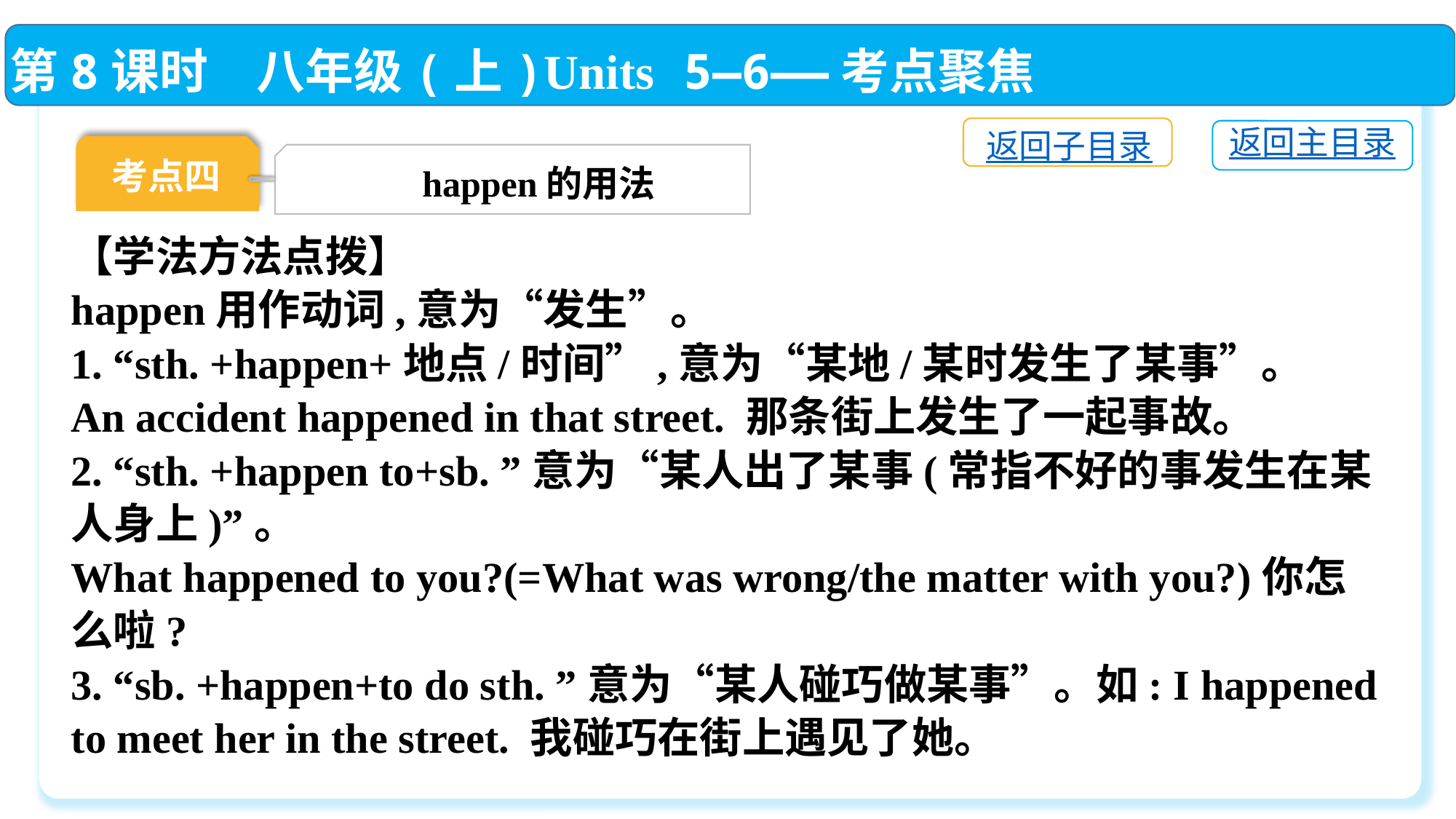

第8课时　八年级(上)Units 5—6——考点聚焦

返回子目录
返回主目录
考点四
happen的用法

【学法方法点拨】
happen用作动词,意为“发生”。
1. “sth. +happen+地点/时间”,意为“某地/某时发生了某事”。
An accident happened in that street. 那条街上发生了一起事故。
2. “sth. +happen to+sb. ”意为“某人出了某事(常指不好的事发生在某人身上)”。
What happened to you?(=What was wrong/the matter with you?)你怎么啦?
3. “sb. +happen+to do sth. ”意为“某人碰巧做某事”。如: I happened to meet her in the street. 我碰巧在街上遇见了她。